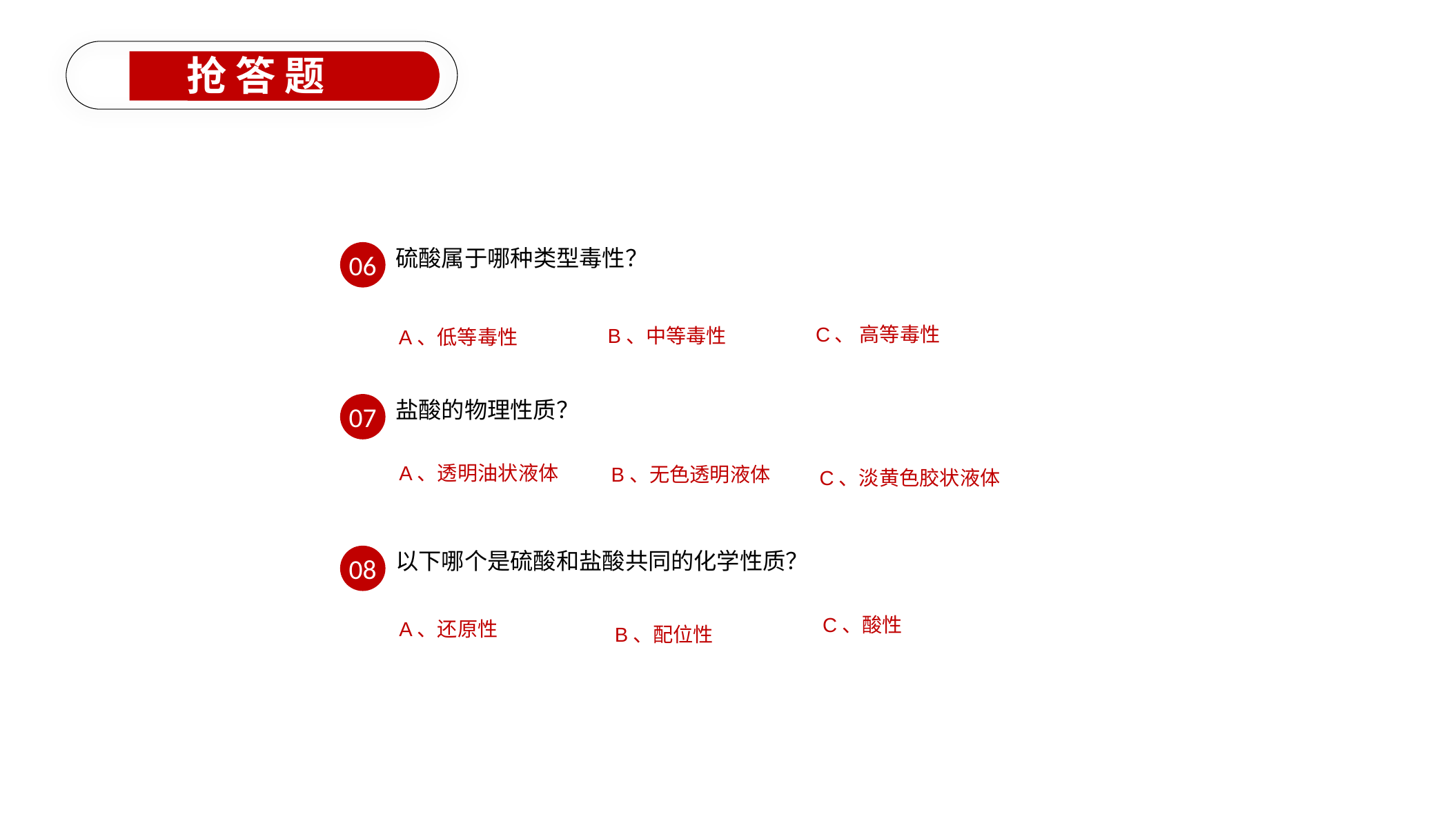

抢 答 题
硫酸属于哪种类型毒性？
06
C、 高等毒性
B、中等毒性
A、低等毒性
盐酸的物理性质？
07
A、透明油状液体
B、无色透明液体
C、淡黄色胶状液体
以下哪个是硫酸和盐酸共同的化学性质？
08
C、酸性
A、还原性
B、配位性